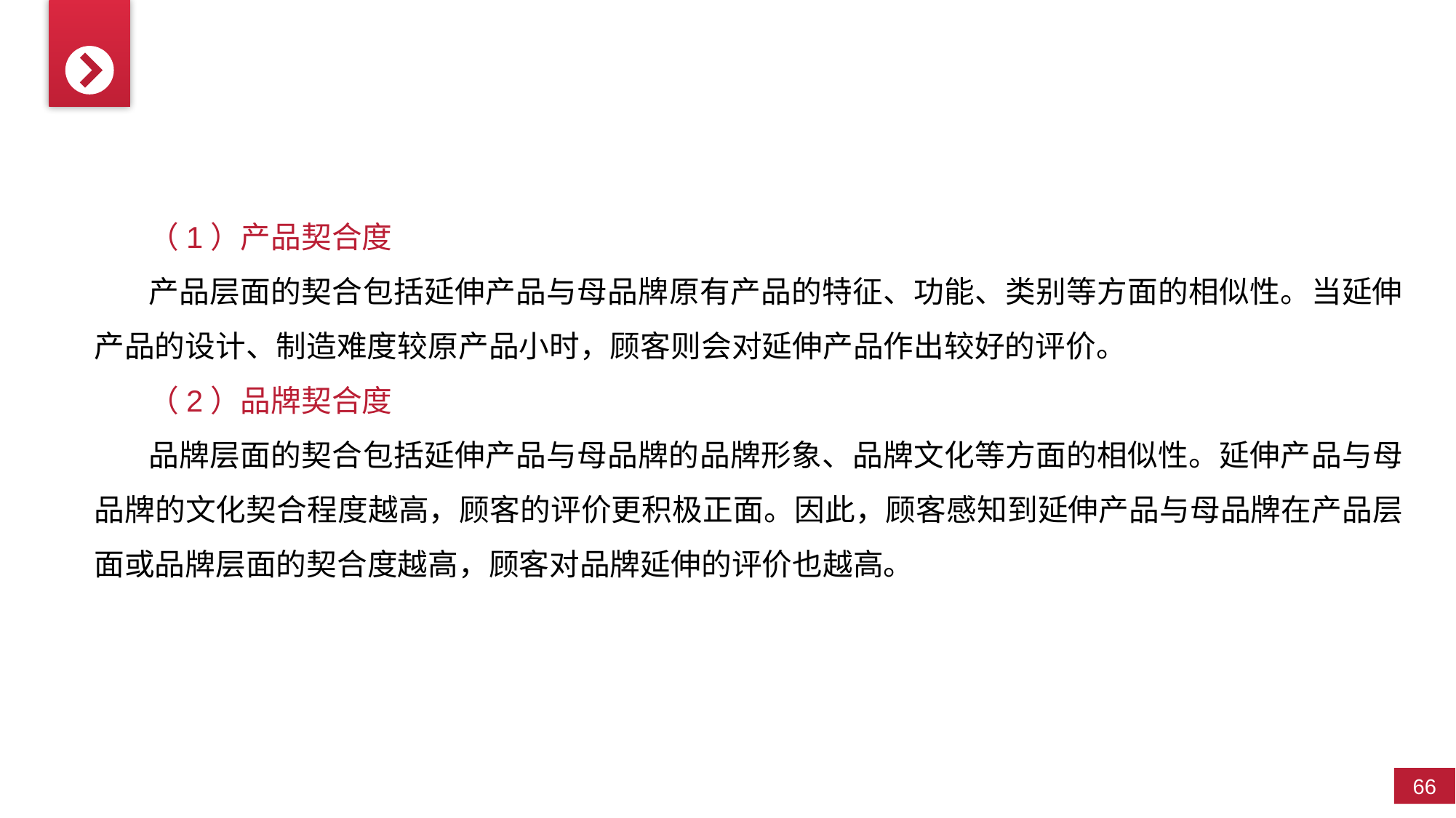

（1）产品契合度
产品层面的契合包括延伸产品与母品牌原有产品的特征、功能、类别等方面的相似性。当延伸产品的设计、制造难度较原产品小时，顾客则会对延伸产品作出较好的评价。
（2）品牌契合度
品牌层面的契合包括延伸产品与母品牌的品牌形象、品牌文化等方面的相似性。延伸产品与母品牌的文化契合程度越高，顾客的评价更积极正面。因此，顾客感知到延伸产品与母品牌在产品层面或品牌层面的契合度越高，顾客对品牌延伸的评价也越高。